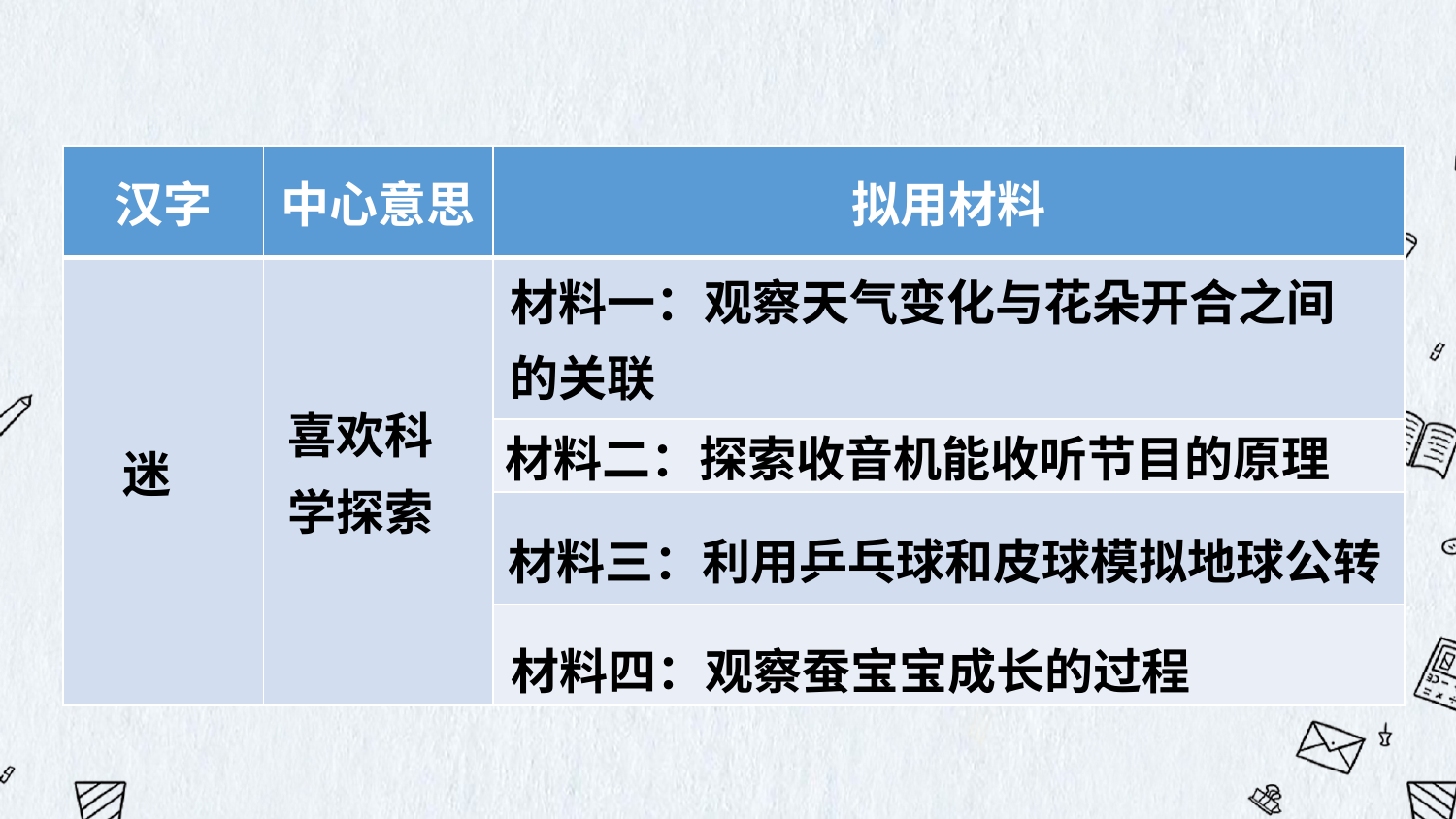

| 汉字 | 中心意思 | 拟用材料 |
| --- | --- | --- |
|  |  |  |
|  |  |  |
|  |  |  |
|  |  |  |
材料一：观察天气变化与花朵开合之间的关联
喜欢科学探索
材料二：探索收音机能收听节目的原理
迷
材料三：利用乒乓球和皮球模拟地球公转
材料四：观察蚕宝宝成长的过程